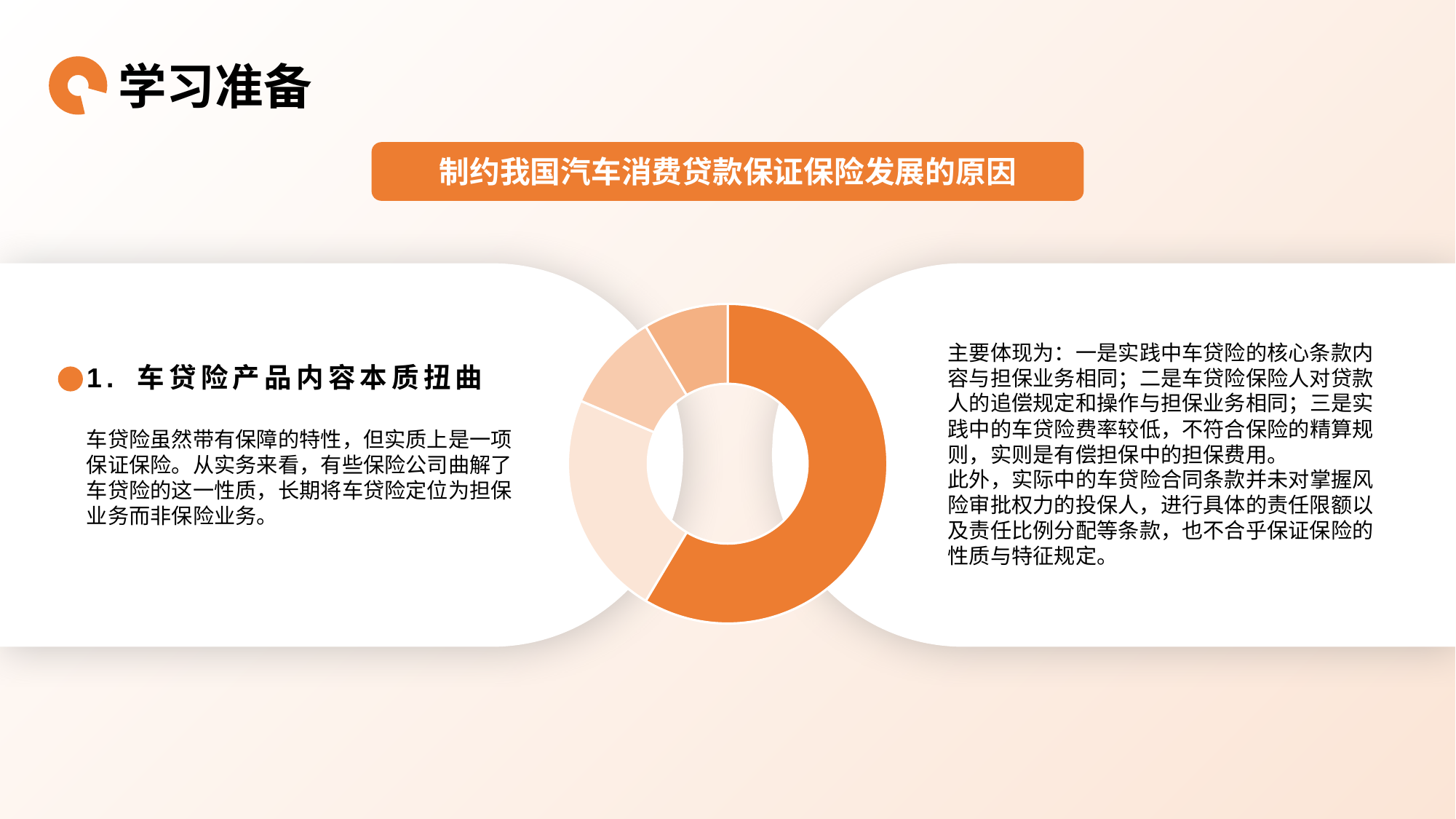

学习准备

制约我国汽车消费贷款保证保险发展的原因

汽车消费贷款保证保险的概念

### Chart

| Category | 销售额 |
|---|---|
| 第一季度 | 8.2 |
| 第二季度 | 3.2 |
| 第三季度 | 1.4 |
| 第四季度 | 1.2 |
主要体现为：一是实践中车贷险的核心条款内容与担保业务相同；二是车贷险保险人对贷款人的追偿规定和操作与担保业务相同；三是实践中的车贷险费率较低，不符合保险的精算规则，实则是有偿担保中的担保费用。
此外，实际中的车贷险合同条款并未对掌握风险审批权力的投保人，进行具体的责任限额以及责任比例分配等条款，也不合乎保证保险的性质与特征规定。
1. 车贷险产品内容本质扭曲

车贷险虽然带有保障的特性，但实质上是一项保证保险。从实务来看，有些保险公司曲解了车贷险的这一性质，长期将车贷险定位为担保业务而非保险业务。